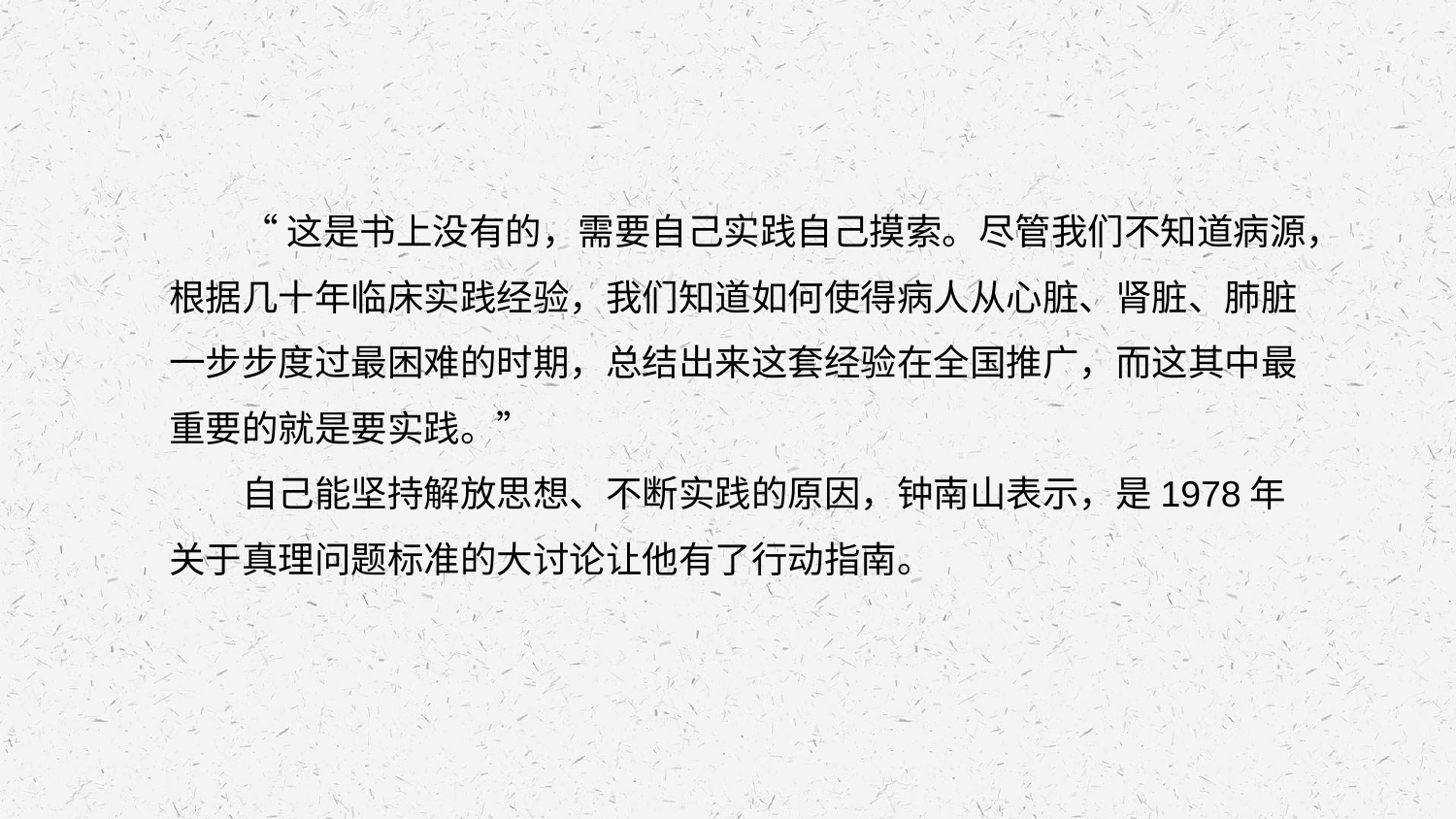

“这是书上没有的，需要自己实践自己摸索。尽管我们不知道病源，根据几十年临床实践经验，我们知道如何使得病人从心脏、肾脏、肺脏一步步度过最困难的时期，总结出来这套经验在全国推广，而这其中最重要的就是要实践。”
自己能坚持解放思想、不断实践的原因，钟南山表示，是1978年关于真理问题标准的大讨论让他有了行动指南。